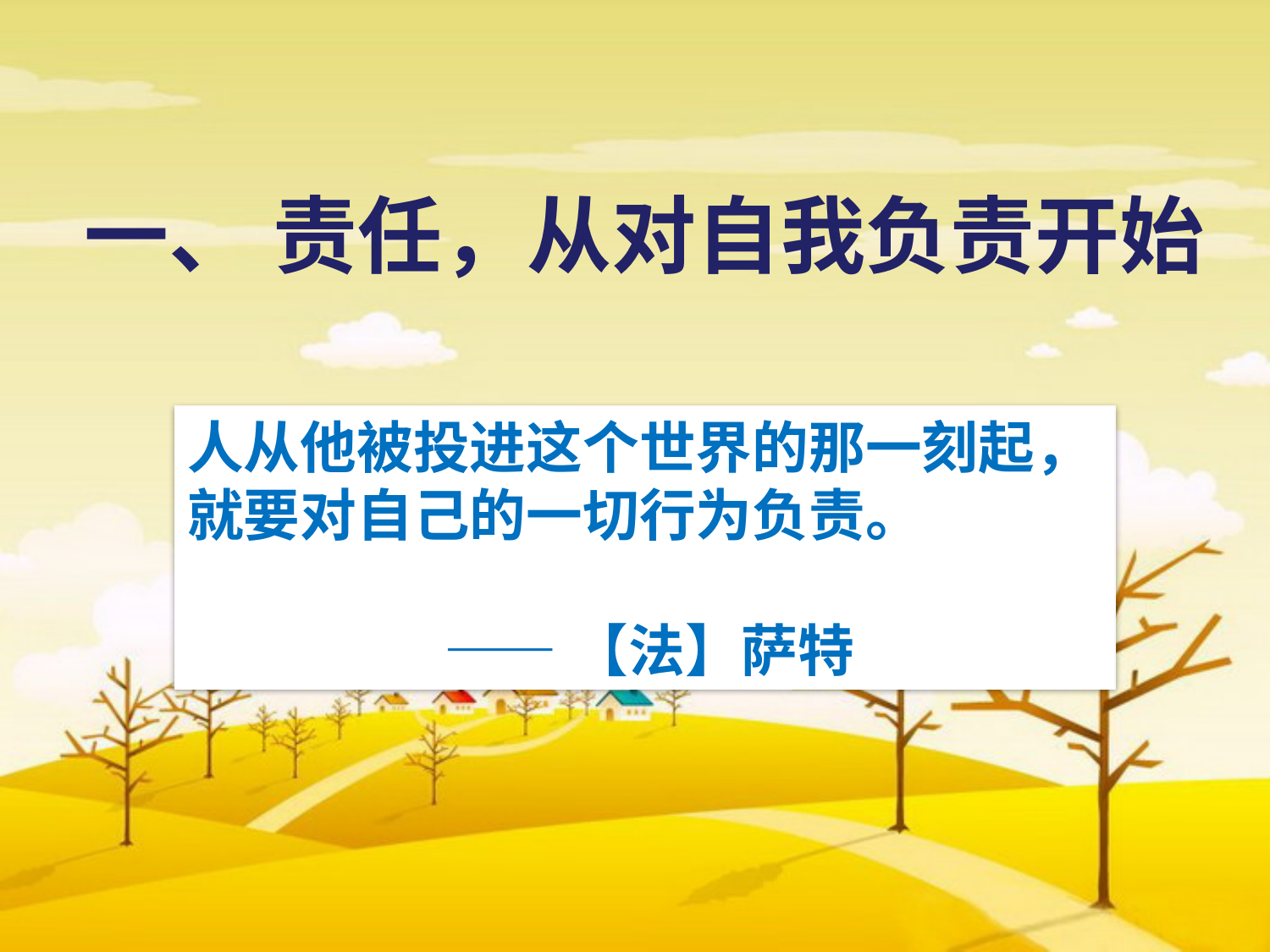

一、 责任，从对自我负责开始
人从他被投进这个世界的那一刻起，就要对自己的一切行为负责。
                                                                                           ——【法】萨特